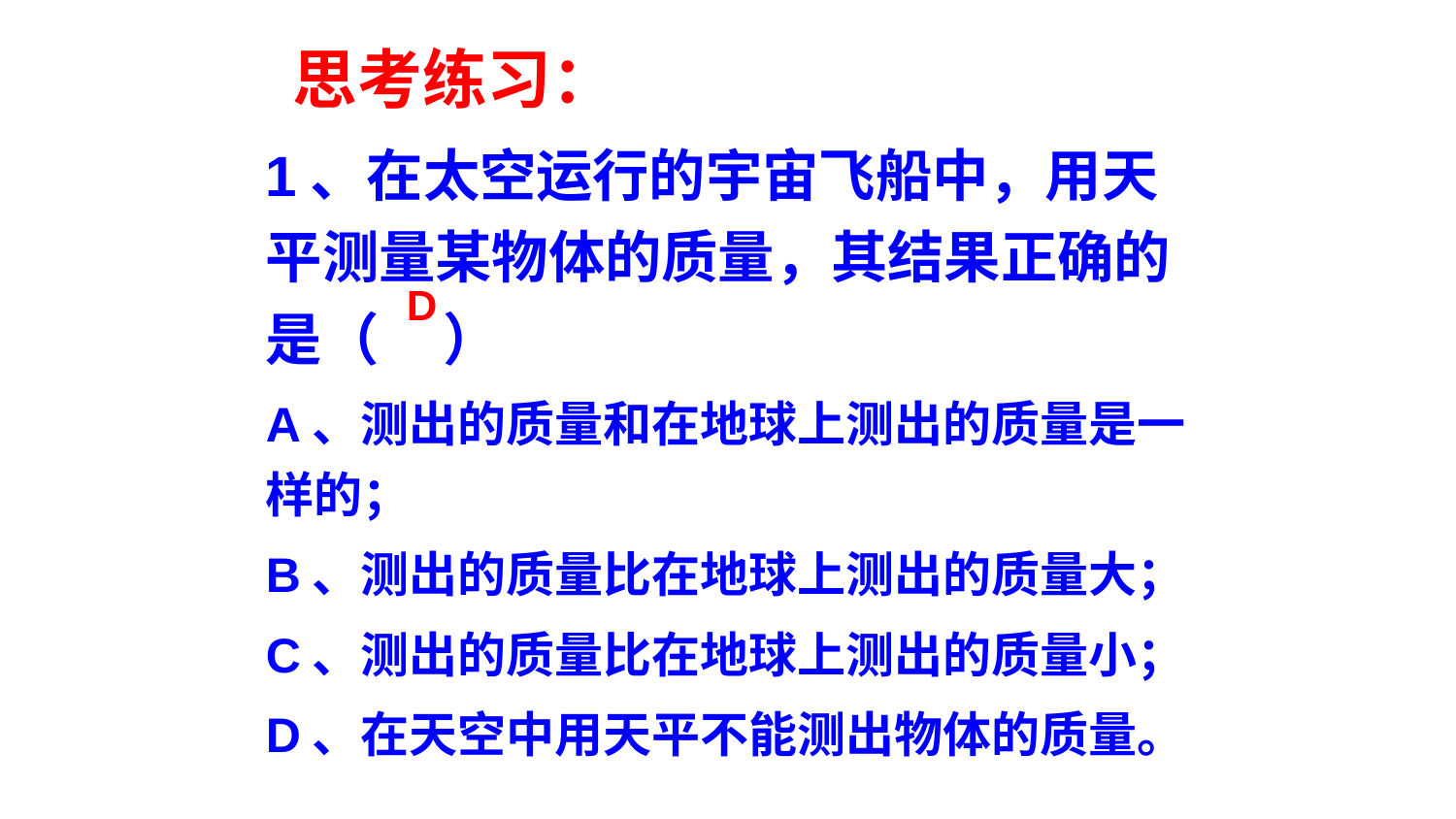

| 思考练习： |
| --- |
| 1、在太空运行的宇宙飞船中，用天平测量某物体的质量，其结果正确的是（ ） A、测出的质量和在地球上测出的质量是一样的； B、测出的质量比在地球上测出的质量大； C、测出的质量比在地球上测出的质量小； D、在天空中用天平不能测出物体的质量。 |
| --- |
| D |
| --- |